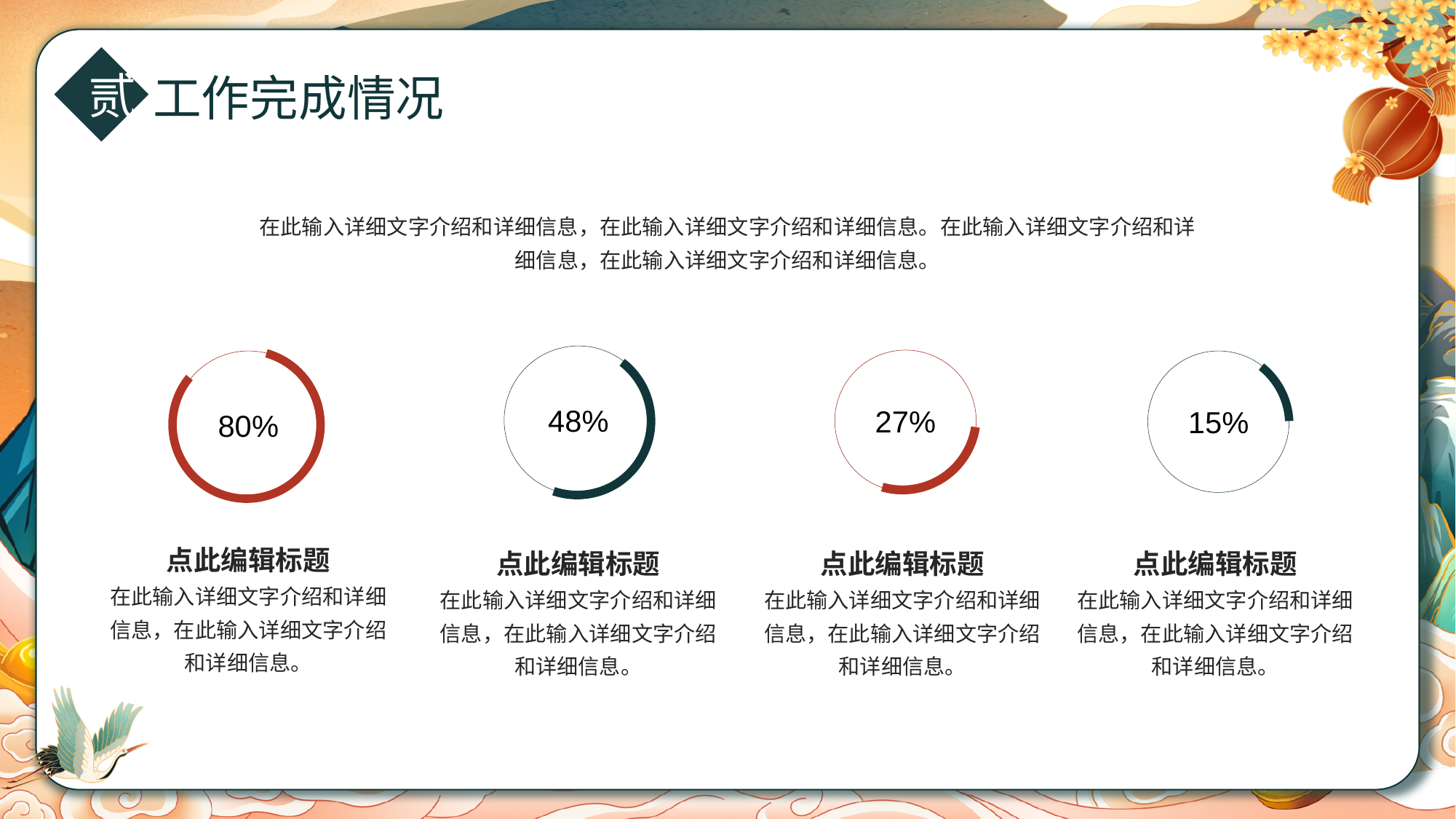

贰
工作完成情况
在此输入详细文字介绍和详细信息，在此输入详细文字介绍和详细信息。在此输入详细文字介绍和详细信息，在此输入详细文字介绍和详细信息。

48%

27%
80%
15%
点此编辑标题
在此输入详细文字介绍和详细信息，在此输入详细文字介绍和详细信息。
点此编辑标题
在此输入详细文字介绍和详细信息，在此输入详细文字介绍和详细信息。
点此编辑标题
在此输入详细文字介绍和详细信息，在此输入详细文字介绍和详细信息。
点此编辑标题
在此输入详细文字介绍和详细信息，在此输入详细文字介绍和详细信息。